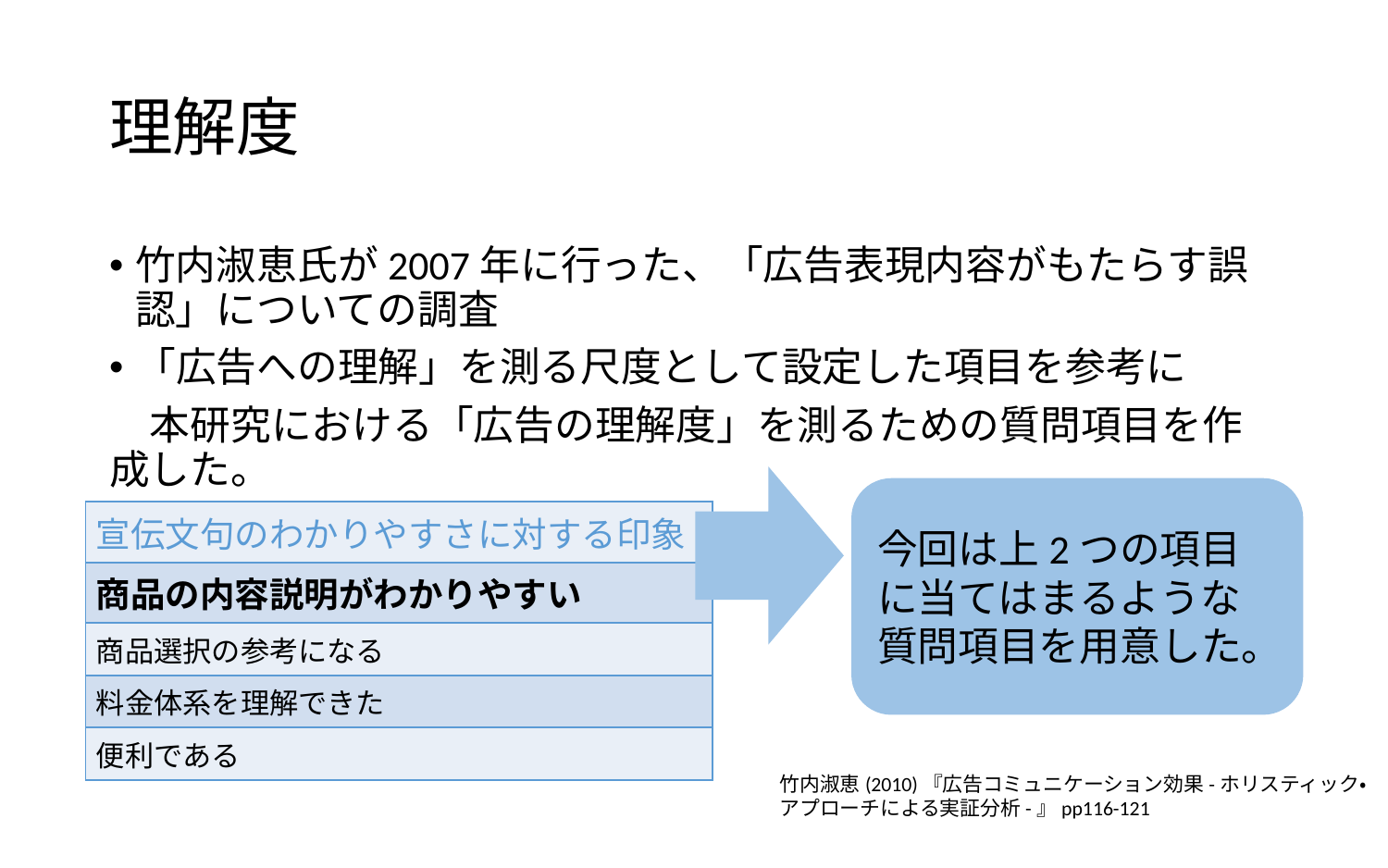

# 理解度
竹内淑恵氏が2007年に行った、「広告表現内容がもたらす誤認」についての調査
「広告への理解」を測る尺度として設定した項目を参考に
　本研究における「広告の理解度」を測るための質問項目を作成した。

今回は上2つの項目に当てはまるような質問項目を用意した。
| 宣伝文句のわかりやすさに対する印象 |
| --- |
| 商品の内容説明がわかりやすい |
| 商品選択の参考になる |
| 料金体系を理解できた |
| 便利である |
竹内淑恵(2010)『広告コミュニケーション効果-ホリスティック・アプローチによる実証分析-』pp116-121